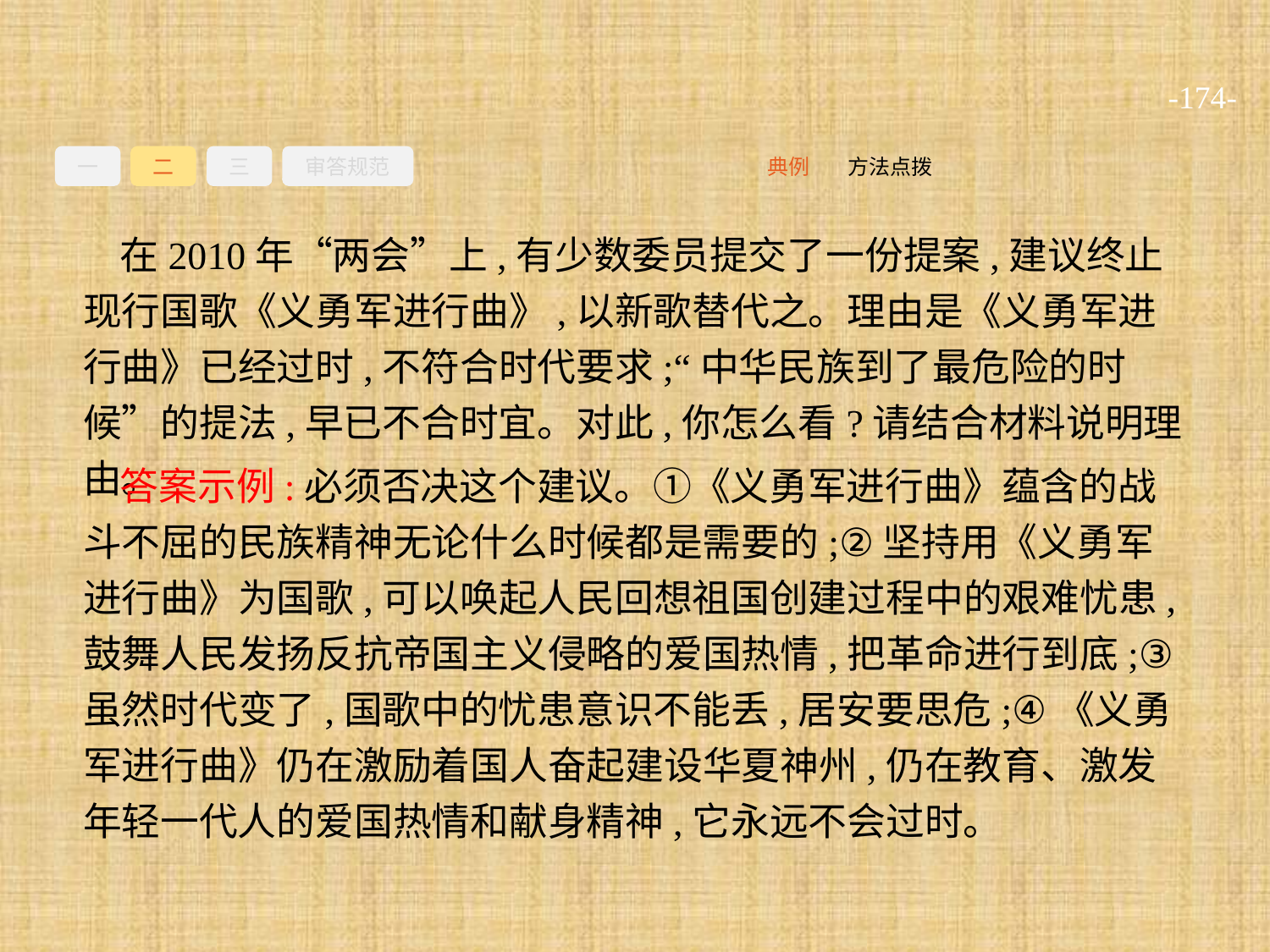

-174-
一
二
三
审答规范
方法点拨
典例
在2010年“两会”上,有少数委员提交了一份提案,建议终止现行国歌《义勇军进行曲》,以新歌替代之。理由是《义勇军进行曲》已经过时,不符合时代要求;“中华民族到了最危险的时候”的提法,早已不合时宜。对此,你怎么看?请结合材料说明理由。
答案示例:必须否决这个建议。①《义勇军进行曲》蕴含的战斗不屈的民族精神无论什么时候都是需要的;②坚持用《义勇军进行曲》为国歌,可以唤起人民回想祖国创建过程中的艰难忧患,鼓舞人民发扬反抗帝国主义侵略的爱国热情,把革命进行到底;③虽然时代变了,国歌中的忧患意识不能丢,居安要思危;④《义勇军进行曲》仍在激励着国人奋起建设华夏神州,仍在教育、激发年轻一代人的爱国热情和献身精神,它永远不会过时。